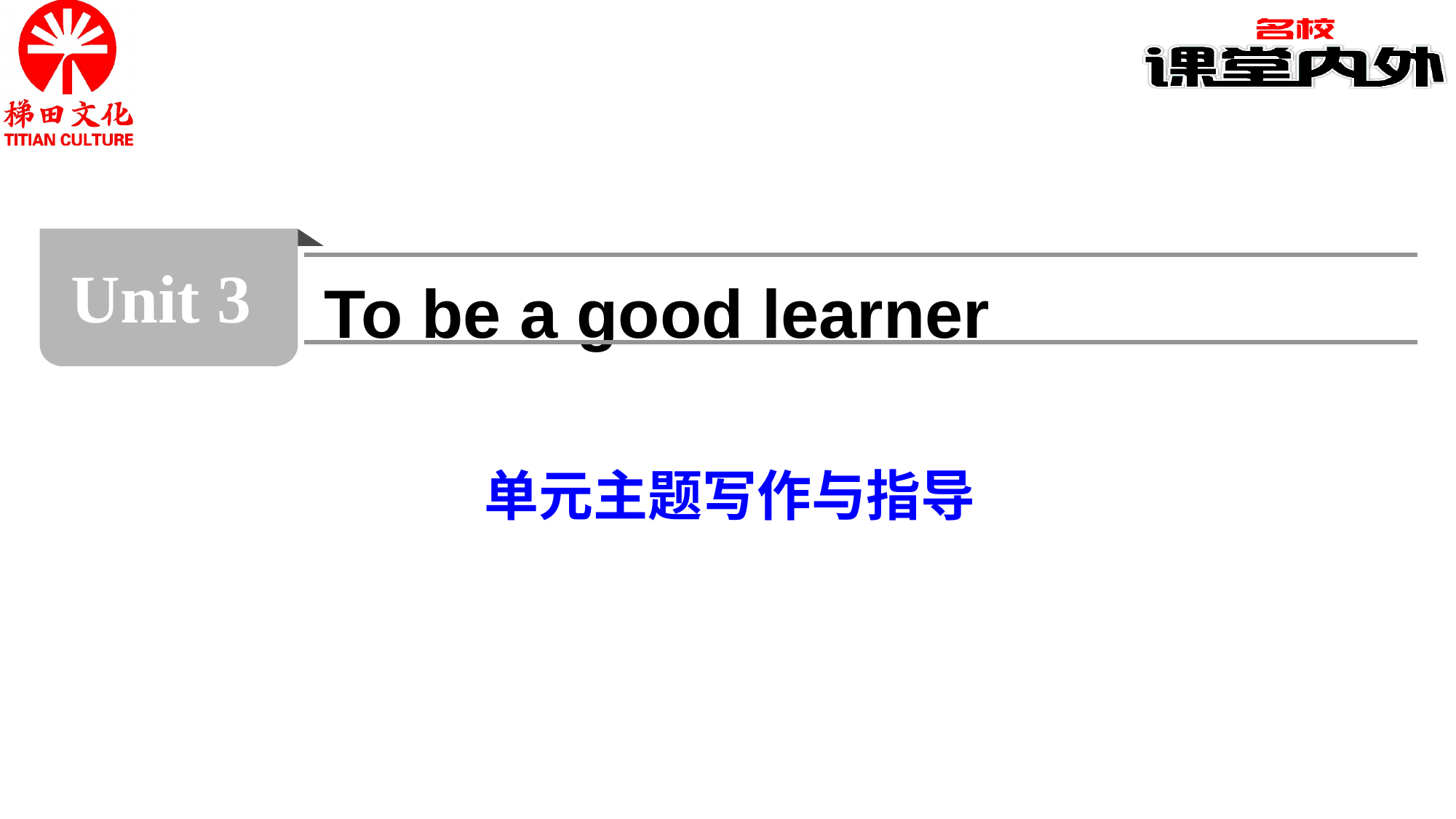

Unit 3
To be a good learner
单元主题写作与指导